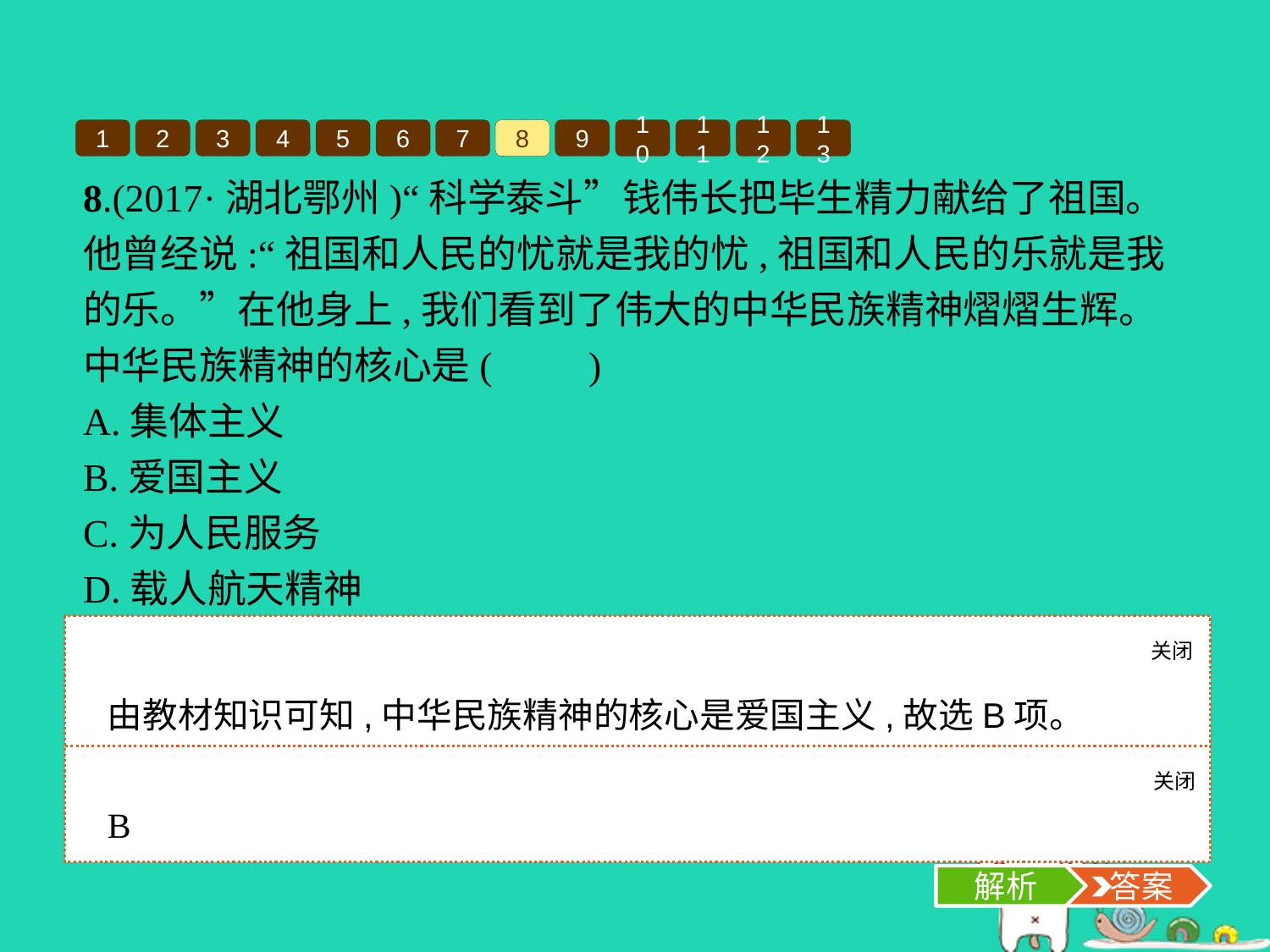

1
2
3
4
5
6
7
8
9
10
11
12
13
8.(2017·湖北鄂州)“科学泰斗”钱伟长把毕生精力献给了祖国。他曾经说:“祖国和人民的忧就是我的忧,祖国和人民的乐就是我的乐。”在他身上,我们看到了伟大的中华民族精神熠熠生辉。中华民族精神的核心是(　　)
A.集体主义
B.爱国主义
C.为人民服务
D.载人航天精神

关闭
解析

由教材知识可知,中华民族精神的核心是爱国主义,故选B项。

关闭
解析
  答案

B
解析
  答案